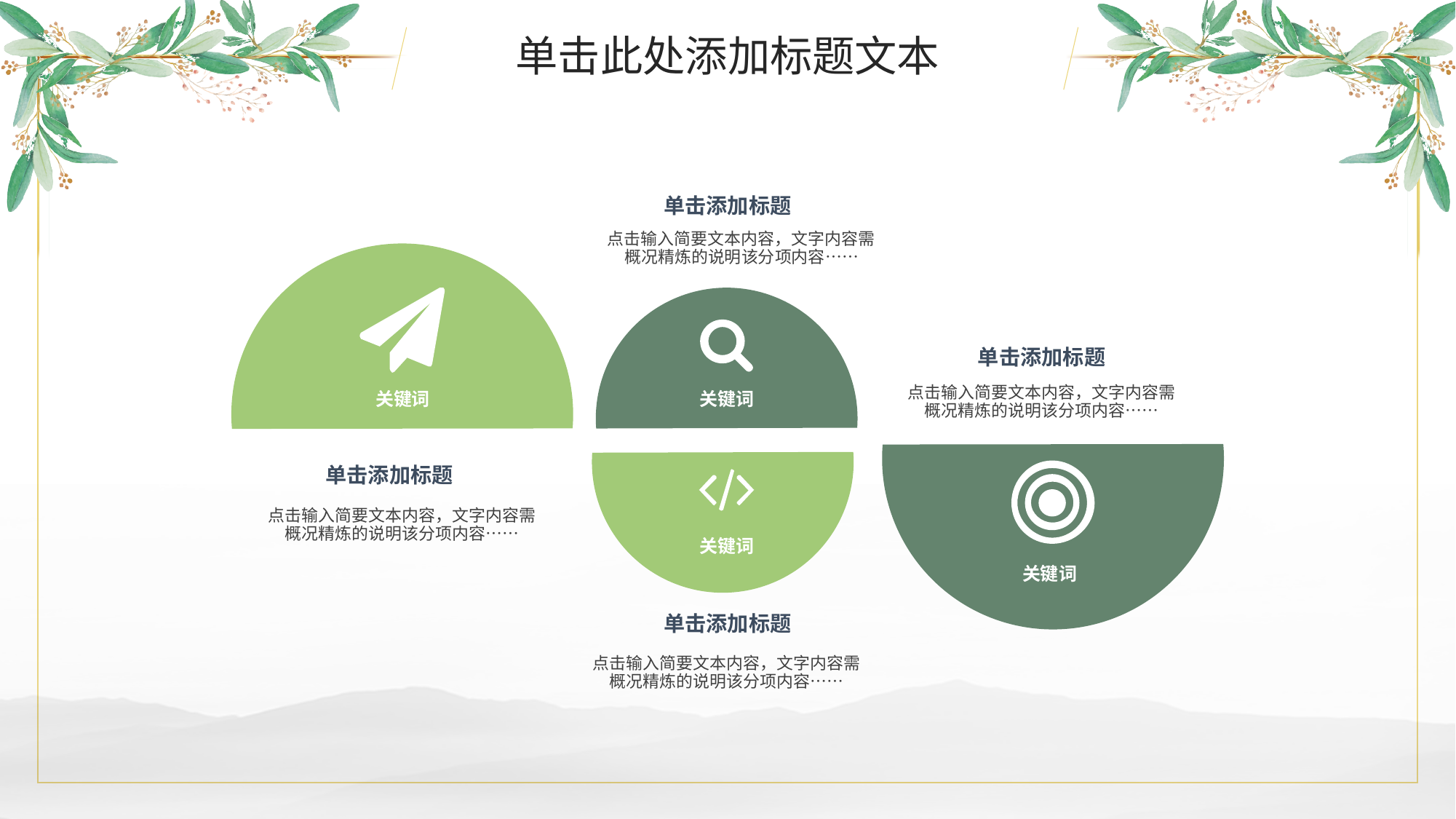

单击此处添加标题文本
单击添加标题
点击输入简要文本内容，文字内容需概况精炼的说明该分项内容……

单击添加标题
点击输入简要文本内容，文字内容需概况精炼的说明该分项内容……
关键词
关键词

单击添加标题

点击输入简要文本内容，文字内容需概况精炼的说明该分项内容……
关键词
关键词
单击添加标题
点击输入简要文本内容，文字内容需概况精炼的说明该分项内容……